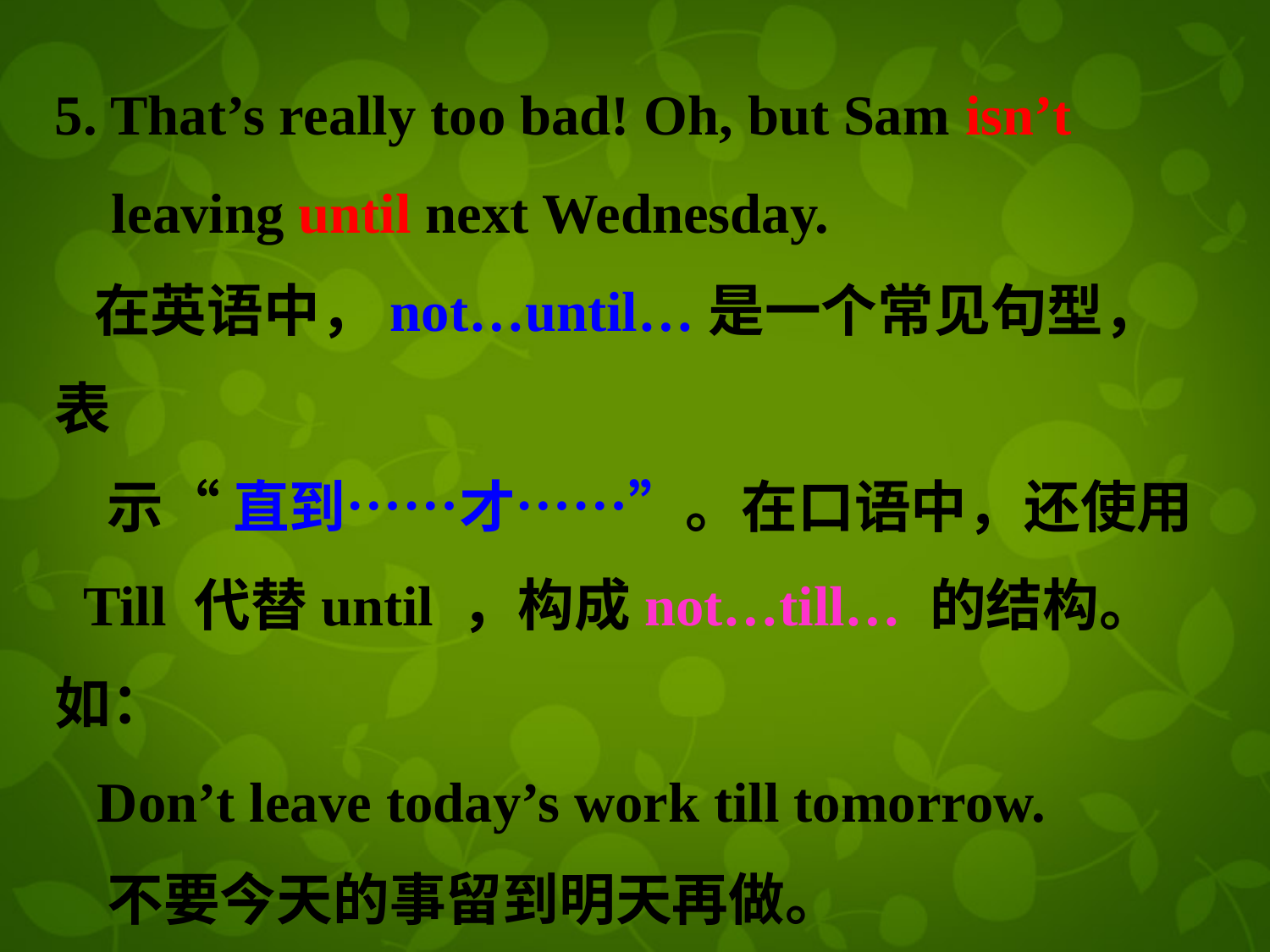

5. That’s really too bad! Oh, but Sam isn’t
    leaving until next Wednesday.
  在英语中，not…until…是一个常见句型，表
   示“ 直到……才……”。在口语中，还使用
  Till 代替until ，构成not…till… 的结构。如：
   Don’t leave today’s work till tomorrow.
   不要今天的事留到明天再做。
    I didn’t go to bed until past midnight.
    昨晚我过了午夜12点才睡。